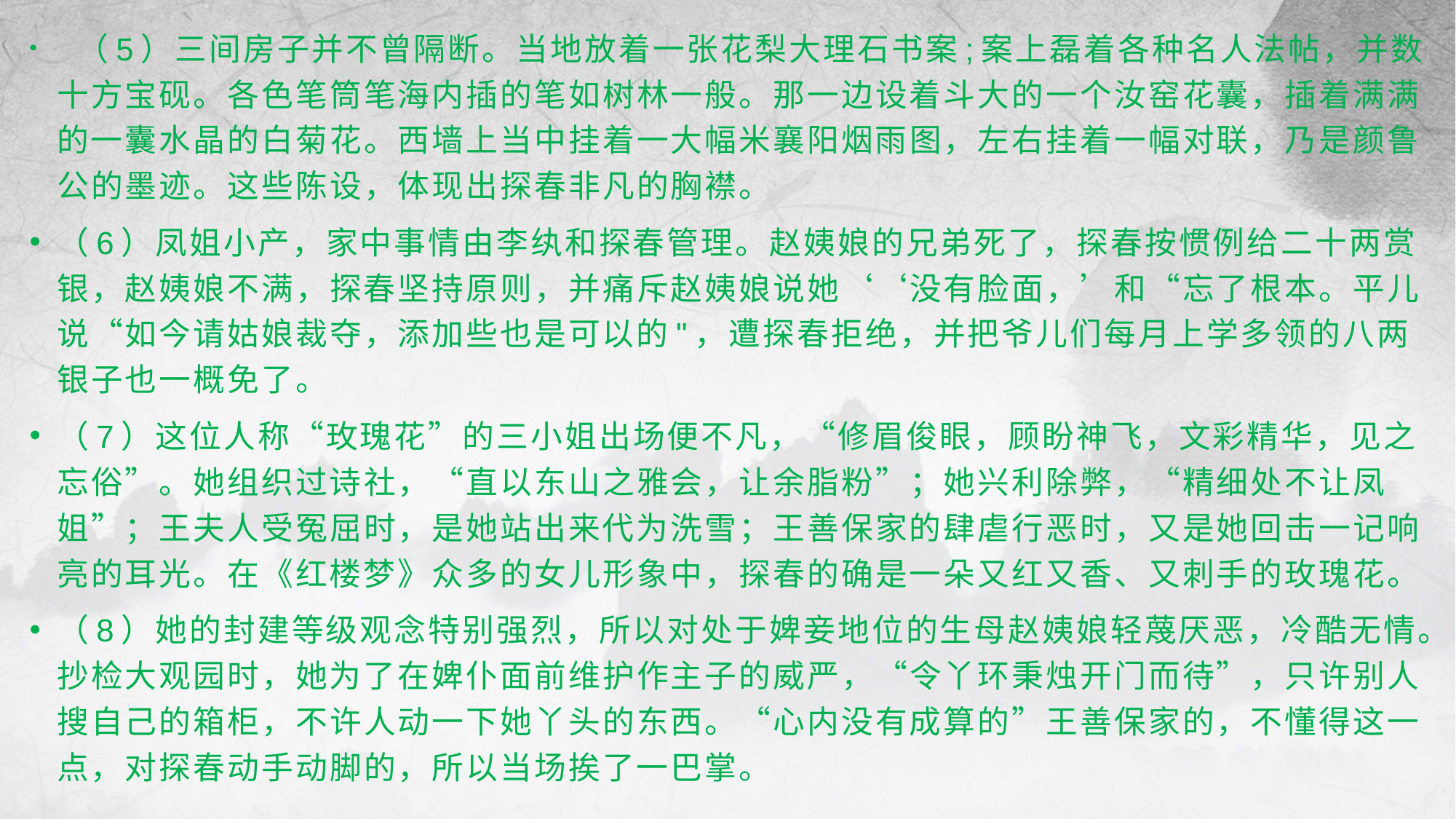

（5）三间房子并不曾隔断。当地放着一张花梨大理石书案;案上磊着各种名人法帖，并数十方宝砚。各色笔筒笔海内插的笔如树林一般。那一边设着斗大的一个汝窑花囊，插着满满的一囊水晶的白菊花。西墙上当中挂着一大幅米襄阳烟雨图，左右挂着一幅对联，乃是颜鲁公的墨迹。这些陈设，体现出探春非凡的胸襟。
（6）凤姐小产，家中事情由李纨和探春管理。赵姨娘的兄弟死了，探春按惯例给二十两赏银，赵姨娘不满，探春坚持原则，并痛斥赵姨娘说她‘‘没有脸面，’和“忘了根本。平儿说“如今请姑娘裁夺，添加些也是可以的"，遭探春拒绝，并把爷儿们每月上学多领的八两银子也一概免了。
（7）这位人称“玫瑰花”的三小姐出场便不凡，“修眉俊眼，顾盼神飞，文彩精华，见之忘俗”。她组织过诗社，“直以东山之雅会，让余脂粉”；她兴利除弊，“精细处不让凤姐”；王夫人受冤屈时，是她站出来代为洗雪；王善保家的肆虐行恶时，又是她回击一记响亮的耳光。在《红楼梦》众多的女儿形象中，探春的确是一朵又红又香、又刺手的玫瑰花。
（8）她的封建等级观念特别强烈，所以对处于婢妾地位的生母赵姨娘轻蔑厌恶，冷酷无情。抄检大观园时，她为了在婢仆面前维护作主子的威严，“令丫环秉烛开门而待”，只许别人搜自己的箱柜，不许人动一下她丫头的东西。“心内没有成算的”王善保家的，不懂得这一点，对探春动手动脚的，所以当场挨了一巴掌。